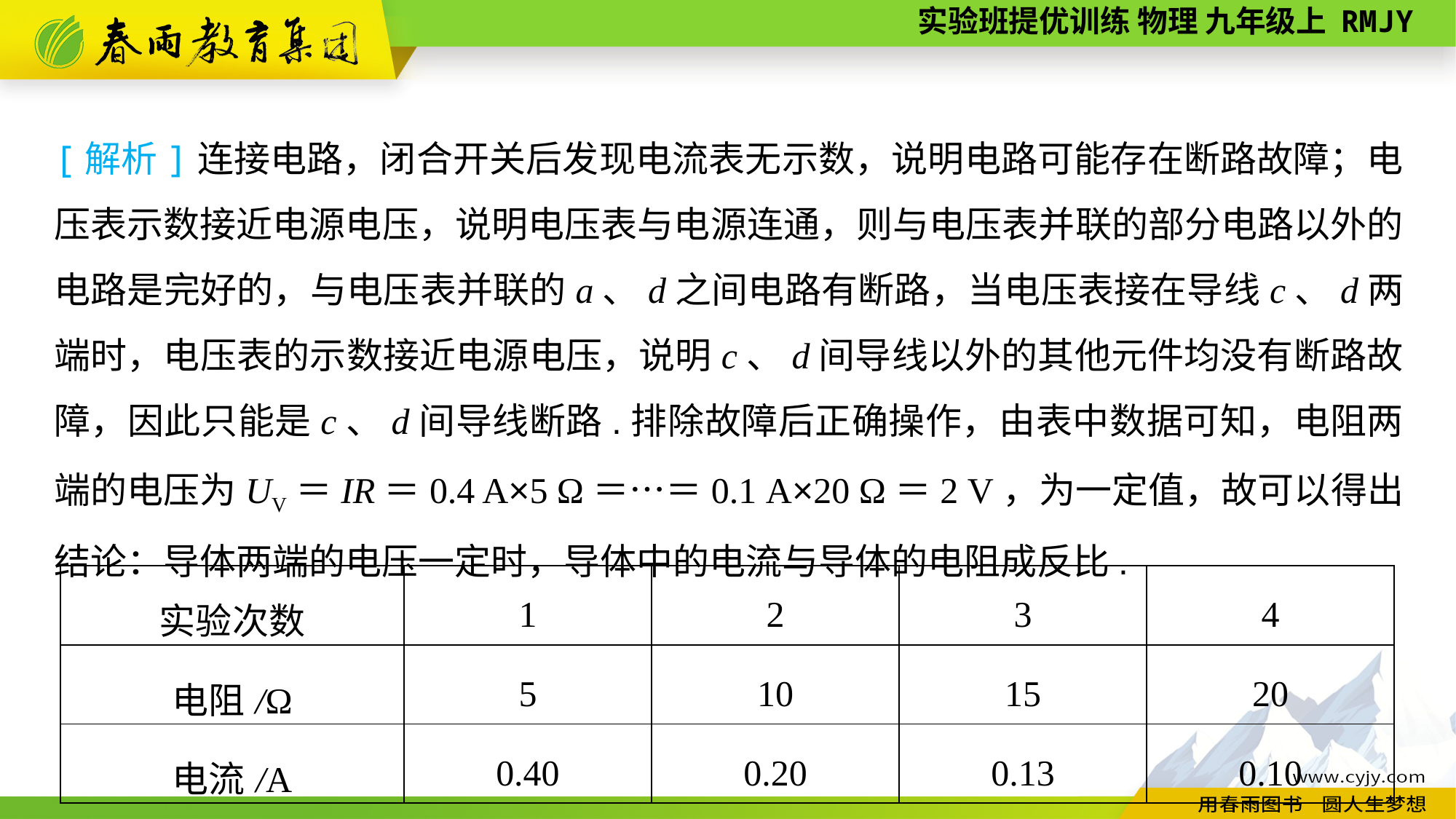

[解析]连接电路，闭合开关后发现电流表无示数，说明电路可能存在断路故障；电压表示数接近电源电压，说明电压表与电源连通，则与电压表并联的部分电路以外的电路是完好的，与电压表并联的a、d之间电路有断路，当电压表接在导线c、d两端时，电压表的示数接近电源电压，说明c、d间导线以外的其他元件均没有断路故障，因此只能是c、d间导线断路.排除故障后正确操作，由表中数据可知，电阻两端的电压为UV＝IR＝0.4 A×5 Ω＝…＝0.1 A×20 Ω＝2 V，为一定值，故可以得出结论：导体两端的电压一定时，导体中的电流与导体的电阻成反比.
| 实验次数 | 1 | 2 | 3 | 4 |
| --- | --- | --- | --- | --- |
| 电阻/Ω | 5 | 10 | 15 | 20 |
| 电流/A | 0.40 | 0.20 | 0.13 | 0.10 |